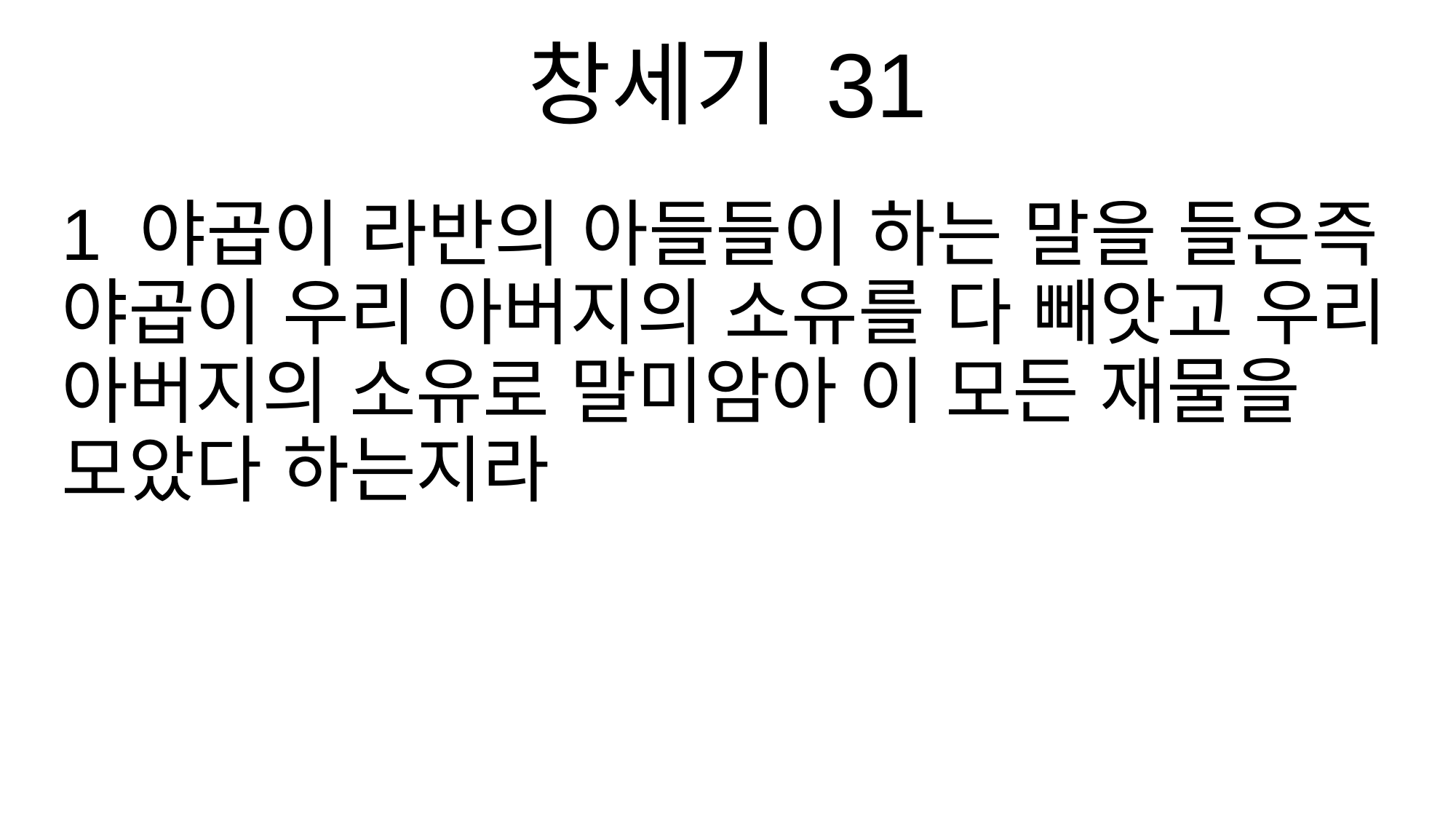

창세기 31
1 야곱이 라반의 아들들이 하는 말을 들은즉 야곱이 우리 아버지의 소유를 다 빼앗고 우리 아버지의 소유로 말미암아 이 모든 재물을 모았다 하는지라